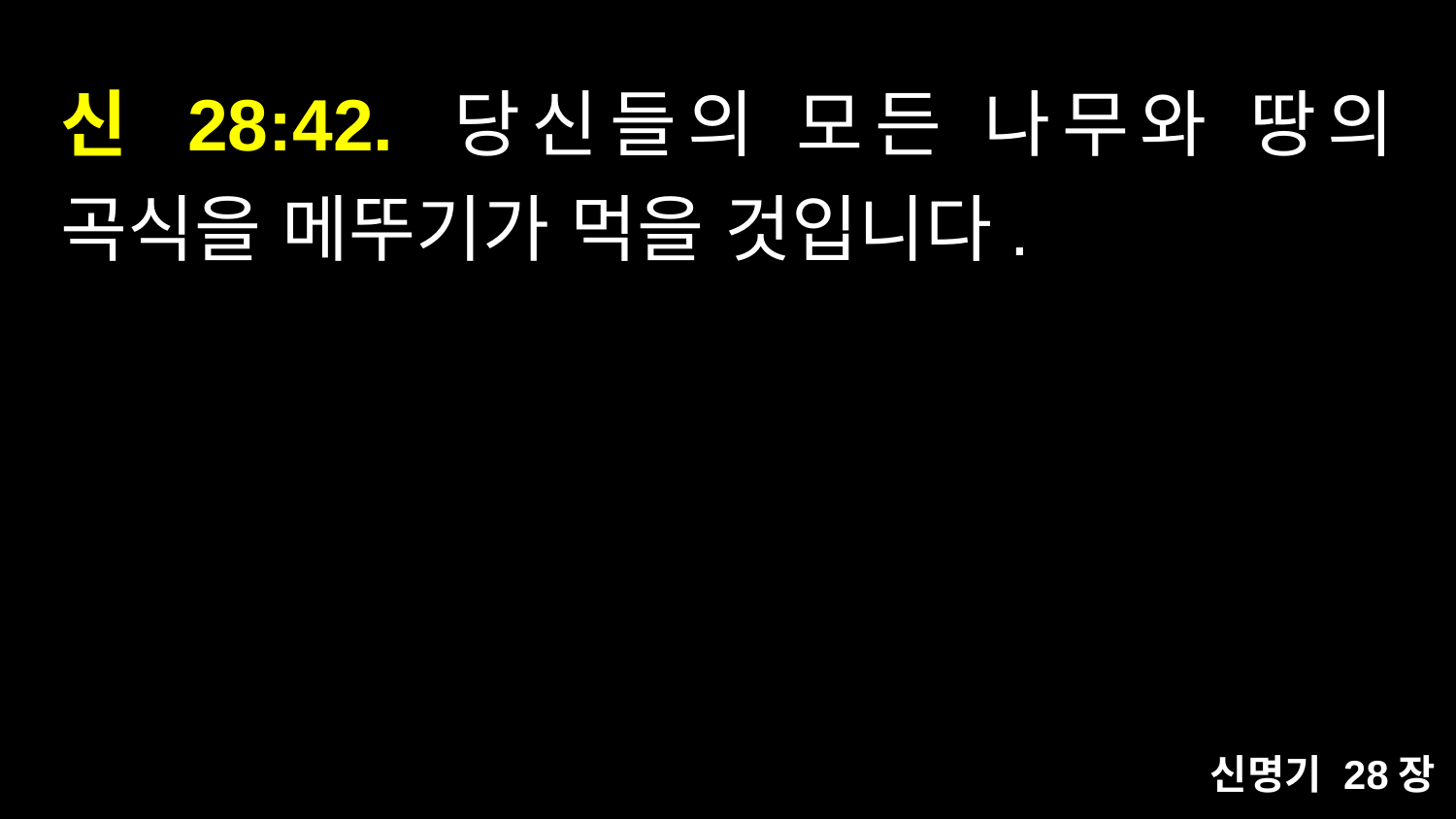

# 신 28:42. 당신들의 모든 나무와 땅의 곡식을 메뚜기가 먹을 것입니다.
신명기 28장